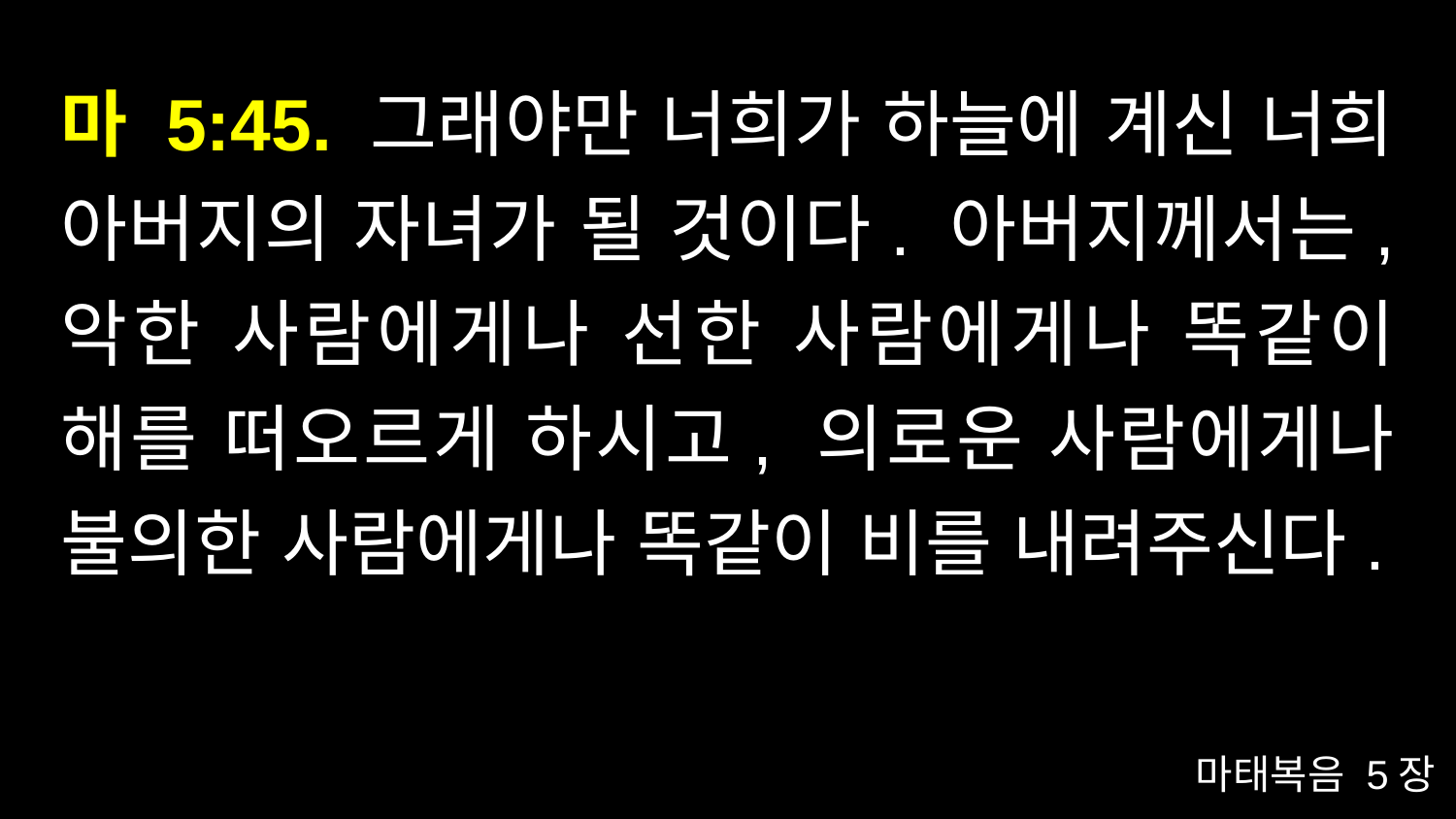

# 마 5:45. 그래야만 너희가 하늘에 계신 너희 아버지의 자녀가 될 것이다. 아버지께서는, 악한 사람에게나 선한 사람에게나 똑같이 해를 떠오르게 하시고, 의로운 사람에게나 불의한 사람에게나 똑같이 비를 내려주신다.
마태복음 5장